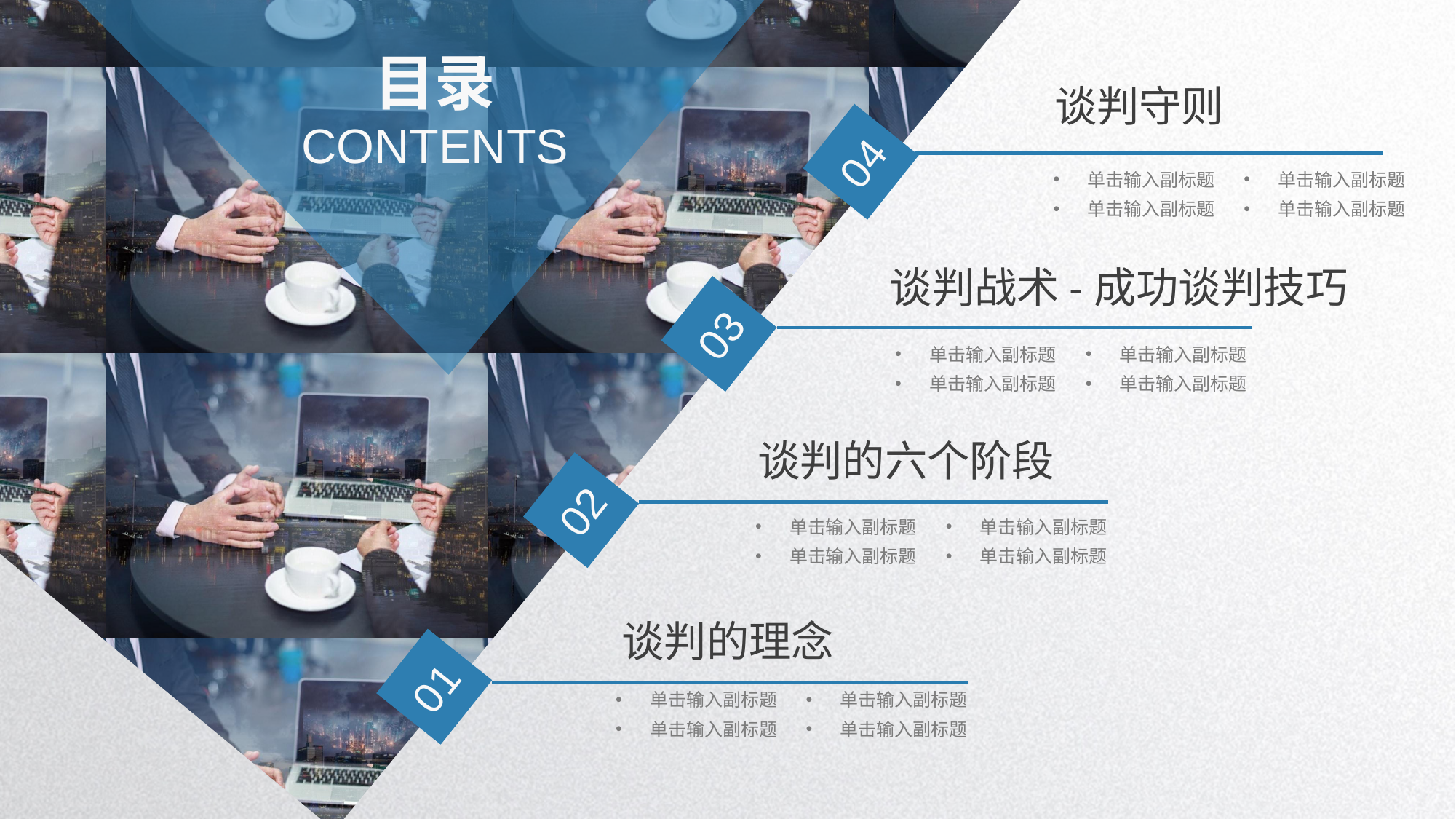

目录
谈判守则
CONTENTS

04
单击输入副标题
单击输入副标题
单击输入副标题
单击输入副标题
谈判战术-成功谈判技巧

03
单击输入副标题
单击输入副标题
单击输入副标题
单击输入副标题
谈判的六个阶段

02
单击输入副标题
单击输入副标题
单击输入副标题
单击输入副标题
谈判的理念

01
单击输入副标题
单击输入副标题
单击输入副标题
单击输入副标题